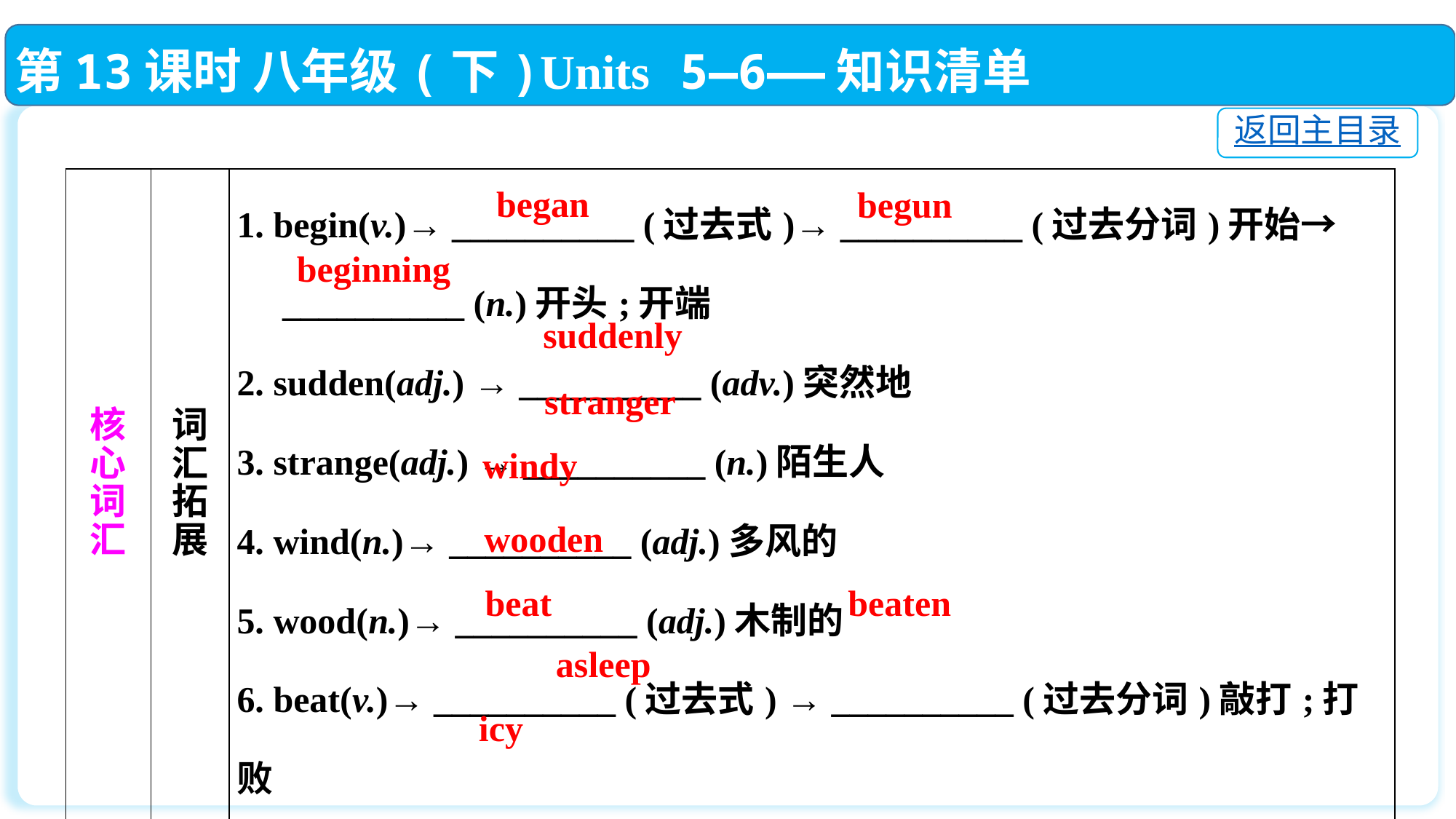

第13课时 八年级(下)Units 5—6——知识清单

返回主目录
| 核 心 词 汇 | 词 汇 拓 展 | 1. begin(v.)→ \_\_\_\_\_\_\_\_\_\_ (过去式)→ \_\_\_\_\_\_\_\_\_\_ (过去分词)开始→ \_\_\_\_\_\_\_\_\_\_ (n.)开头;开端 2. sudden(adj.) → \_\_\_\_\_\_\_\_\_\_ (adv.)突然地 3. strange(adj.) → \_\_\_\_\_\_\_\_\_\_ (n.)陌生人 4. wind(n.)→ \_\_\_\_\_\_\_\_\_\_ (adj.)多风的 5. wood(n.)→ \_\_\_\_\_\_\_\_\_\_ (adj.)木制的 6. beat(v.)→ \_\_\_\_\_\_\_\_\_\_ (过去式) → \_\_\_\_\_\_\_\_\_\_ (过去分词)敲打;打败 7. sleep(n. &v.) → \_\_\_\_\_\_\_\_\_\_ (adj.)睡着的 8. ice(n.)→ \_\_\_\_\_\_\_\_\_\_ (adj.)覆盖着冰的;冰冷的 |
| --- | --- | --- |
began
 begun

beginning
suddenly
stranger

windy
wooden
beat
beaten
asleep
icy